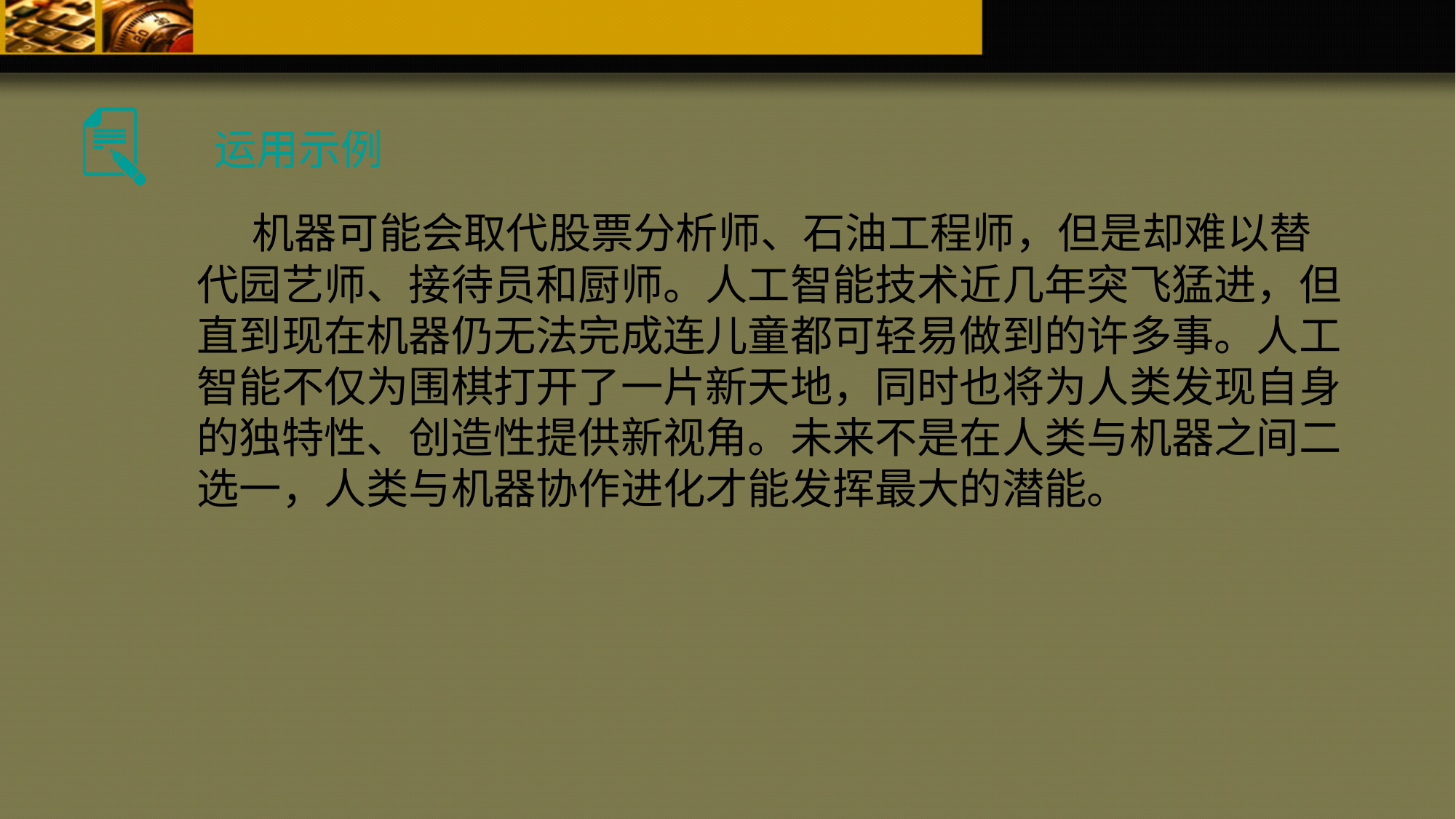

运用示例
    机器可能会取代股票分析师、石油工程师，但是却难以替代园艺师、接待员和厨师。人工智能技术近几年突飞猛进，但直到现在机器仍无法完成连儿童都可轻易做到的许多事。人工智能不仅为围棋打开了一片新天地，同时也将为人类发现自身的独特性、创造性提供新视角。未来不是在人类与机器之间二选一，人类与机器协作进化才能发挥最大的潜能。